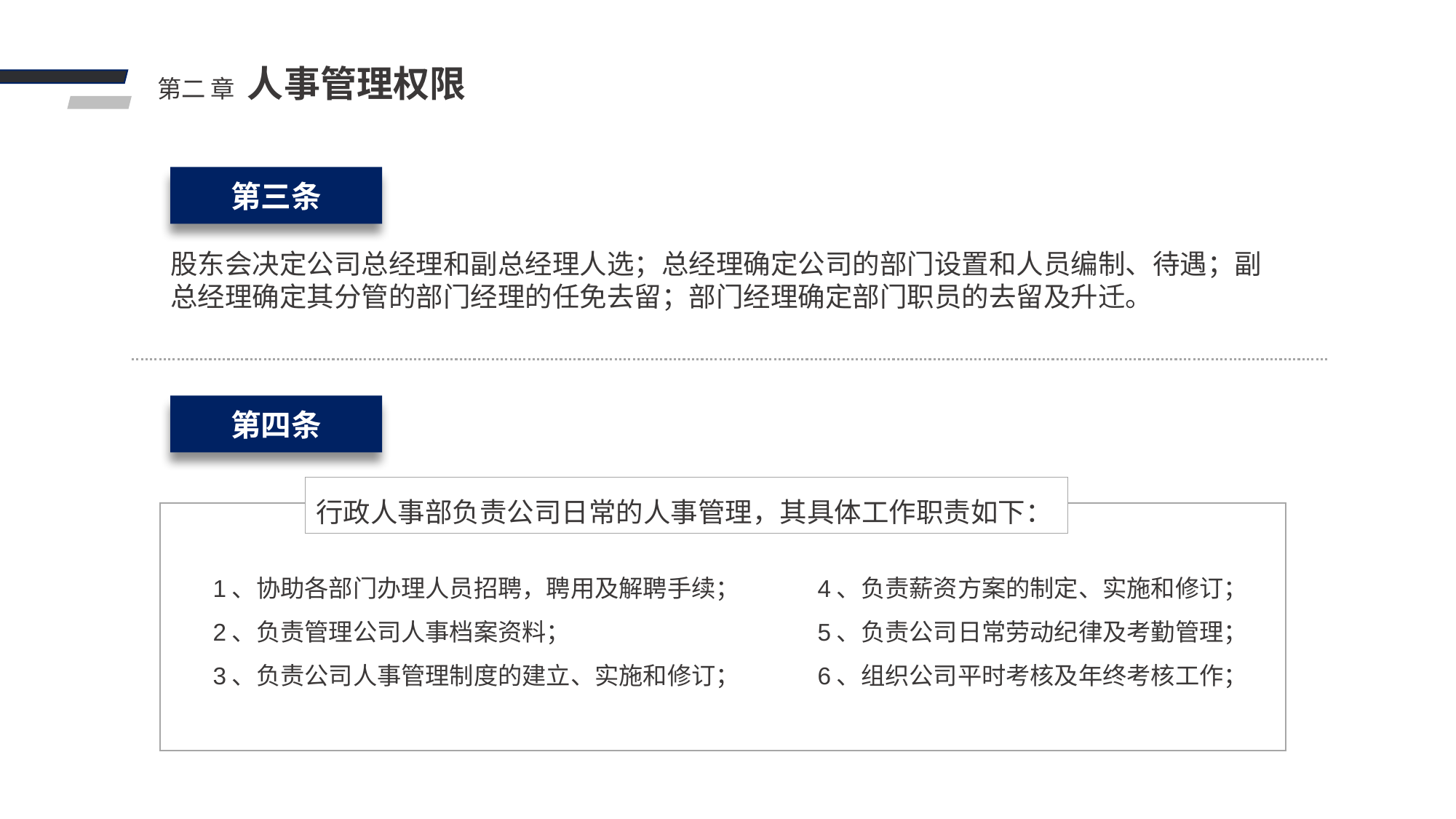

人事管理权限
第二 章

第三条
股东会决定公司总经理和副总经理人选；总经理确定公司的部门设置和人员编制、待遇；副总经理确定其分管的部门经理的任免去留；部门经理确定部门职员的去留及升迁。
第四条
行政人事部负责公司日常的人事管理，其具体工作职责如下：

1、协助各部门办理人员招聘，聘用及解聘手续；
2、负责管理公司人事档案资料；
3、负责公司人事管理制度的建立、实施和修订；
4、负责薪资方案的制定、实施和修订；
5、负责公司日常劳动纪律及考勤管理；
6、组织公司平时考核及年终考核工作；